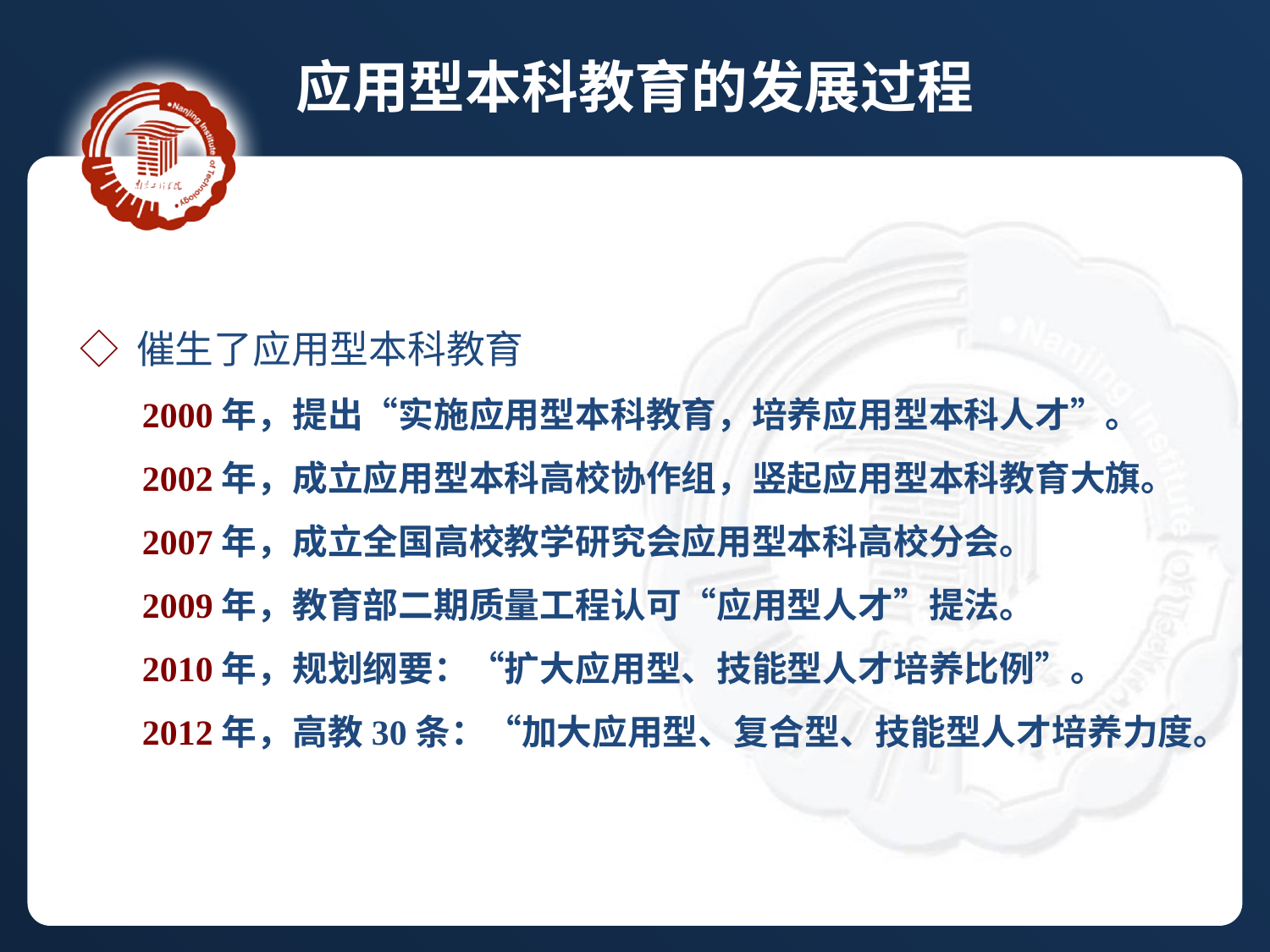

应用型本科教育的发展过程
◇ 催生了应用型本科教育
       2000年，提出“实施应用型本科教育，培养应用型本科人才”。
       2002年，成立应用型本科高校协作组，竖起应用型本科教育大旗。
       2007年，成立全国高校教学研究会应用型本科高校分会。
       2009年，教育部二期质量工程认可“应用型人才”提法。
       2010年，规划纲要：“扩大应用型、技能型人才培养比例”。
       2012年，高教30条：“加大应用型、复合型、技能型人才培养力度。